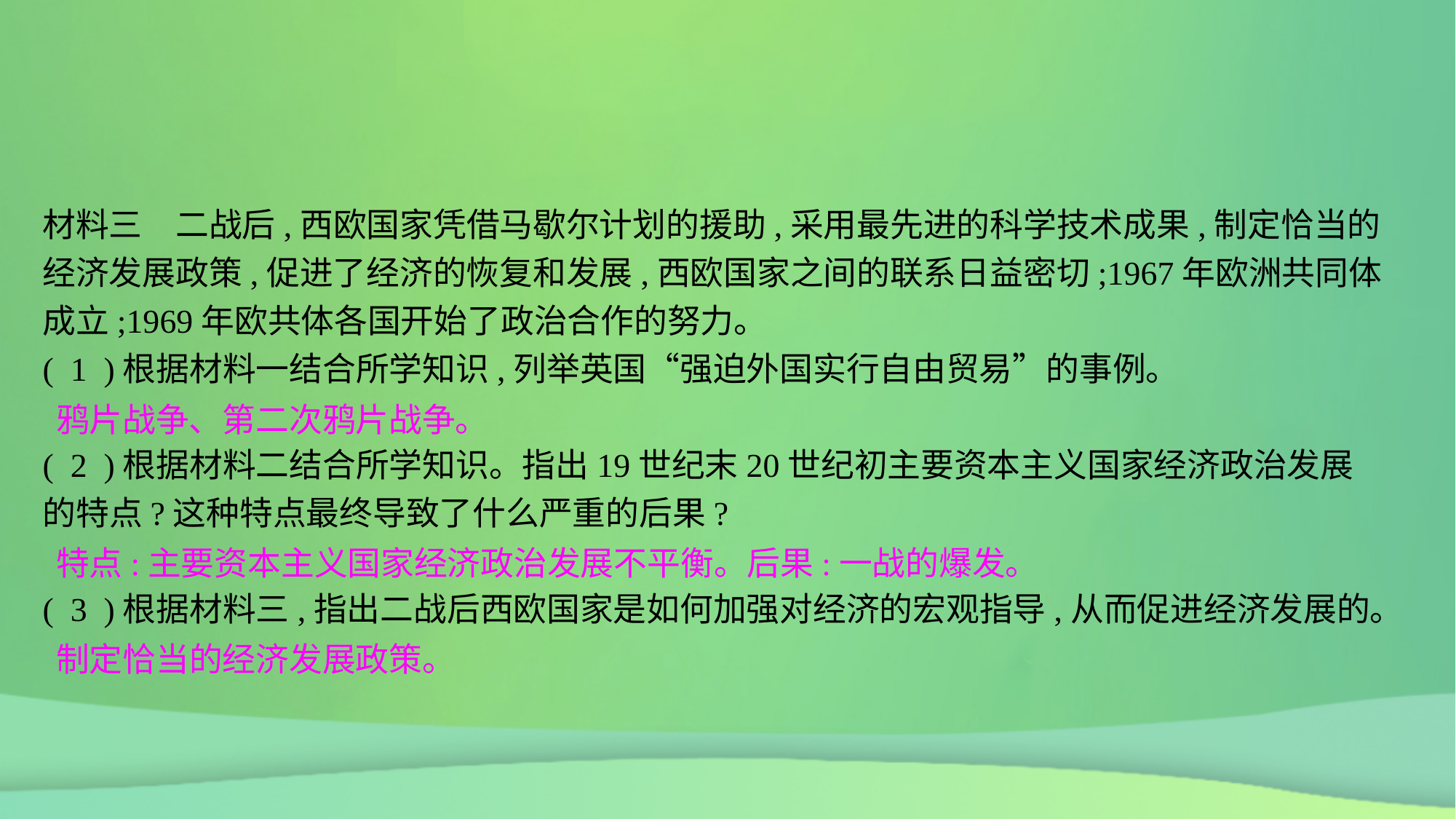

材料三　二战后,西欧国家凭借马歇尔计划的援助,采用最先进的科学技术成果,制定恰当的经济发展政策,促进了经济的恢复和发展,西欧国家之间的联系日益密切;1967年欧洲共同体成立;1969年欧共体各国开始了政治合作的努力。
(  1  )根据材料一结合所学知识,列举英国“强迫外国实行自由贸易”的事例。

(  2  )根据材料二结合所学知识。指出19世纪末20世纪初主要资本主义国家经济政治发展的特点?这种特点最终导致了什么严重的后果?

(  3  )根据材料三,指出二战后西欧国家是如何加强对经济的宏观指导,从而促进经济发展的。

鸦片战争、第二次鸦片战争。

特点:主要资本主义国家经济政治发展不平衡。后果:一战的爆发。

制定恰当的经济发展政策。